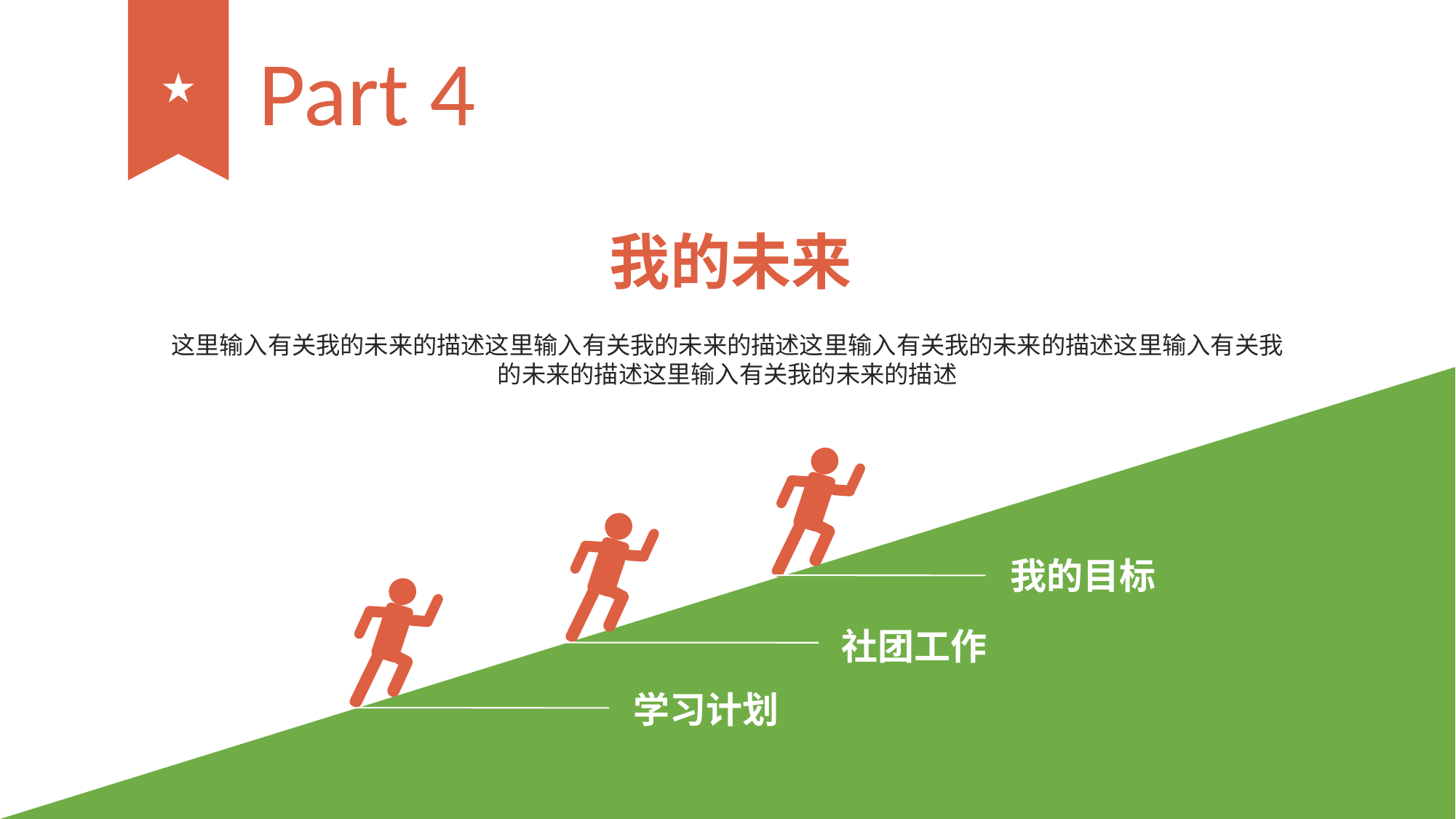

Part 4
我的未来
这里输入有关我的未来的描述这里输入有关我的未来的描述这里输入有关我的未来的描述这里输入有关我的未来的描述这里输入有关我的未来的描述

我的目标

社团工作

学习计划